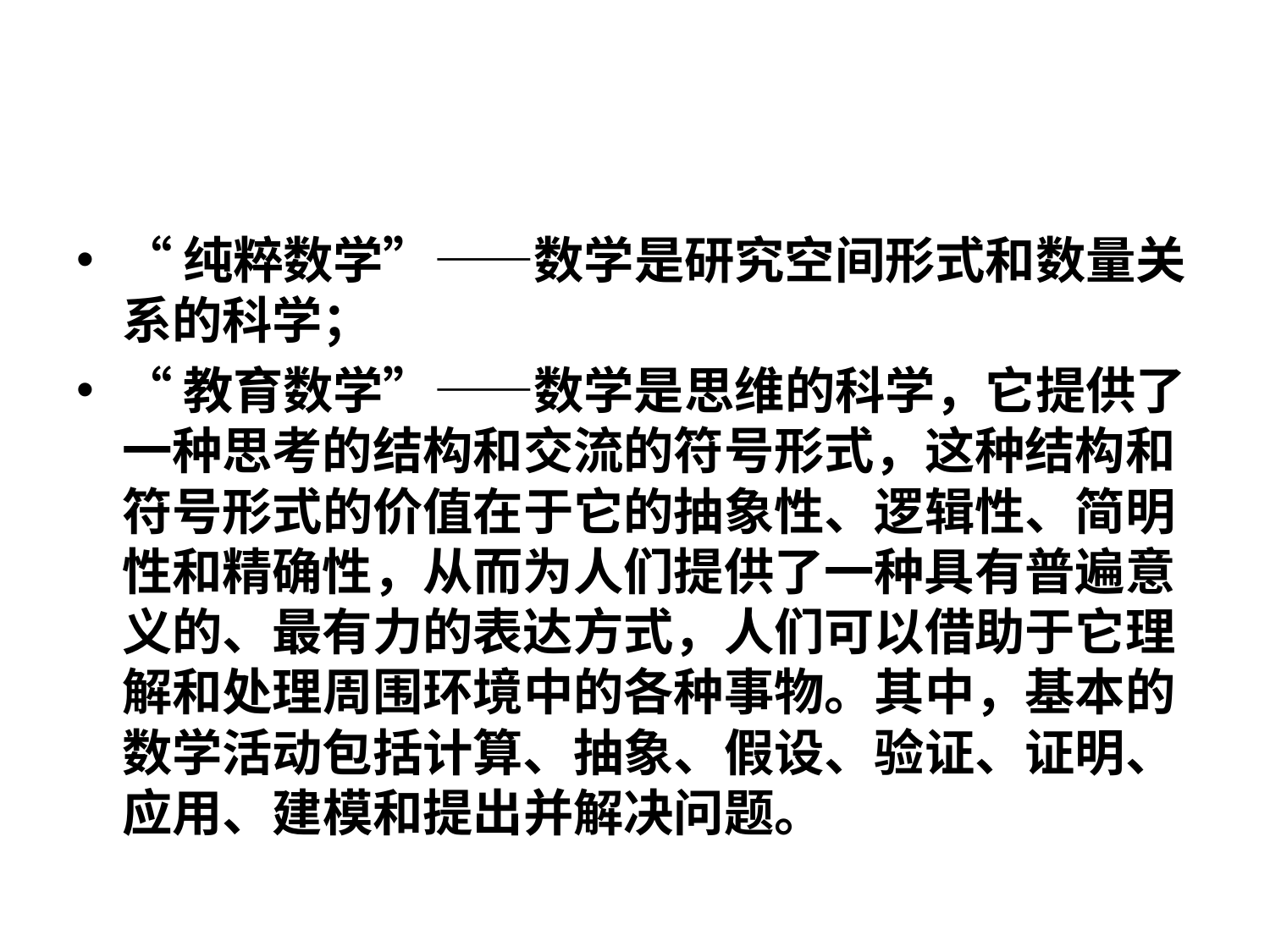

#
“纯粹数学”——数学是研究空间形式和数量关系的科学；
“教育数学”——数学是思维的科学，它提供了一种思考的结构和交流的符号形式，这种结构和符号形式的价值在于它的抽象性、逻辑性、简明性和精确性，从而为人们提供了一种具有普遍意义的、最有力的表达方式，人们可以借助于它理解和处理周围环境中的各种事物。其中，基本的数学活动包括计算、抽象、假设、验证、证明、应用、建模和提出并解决问题。